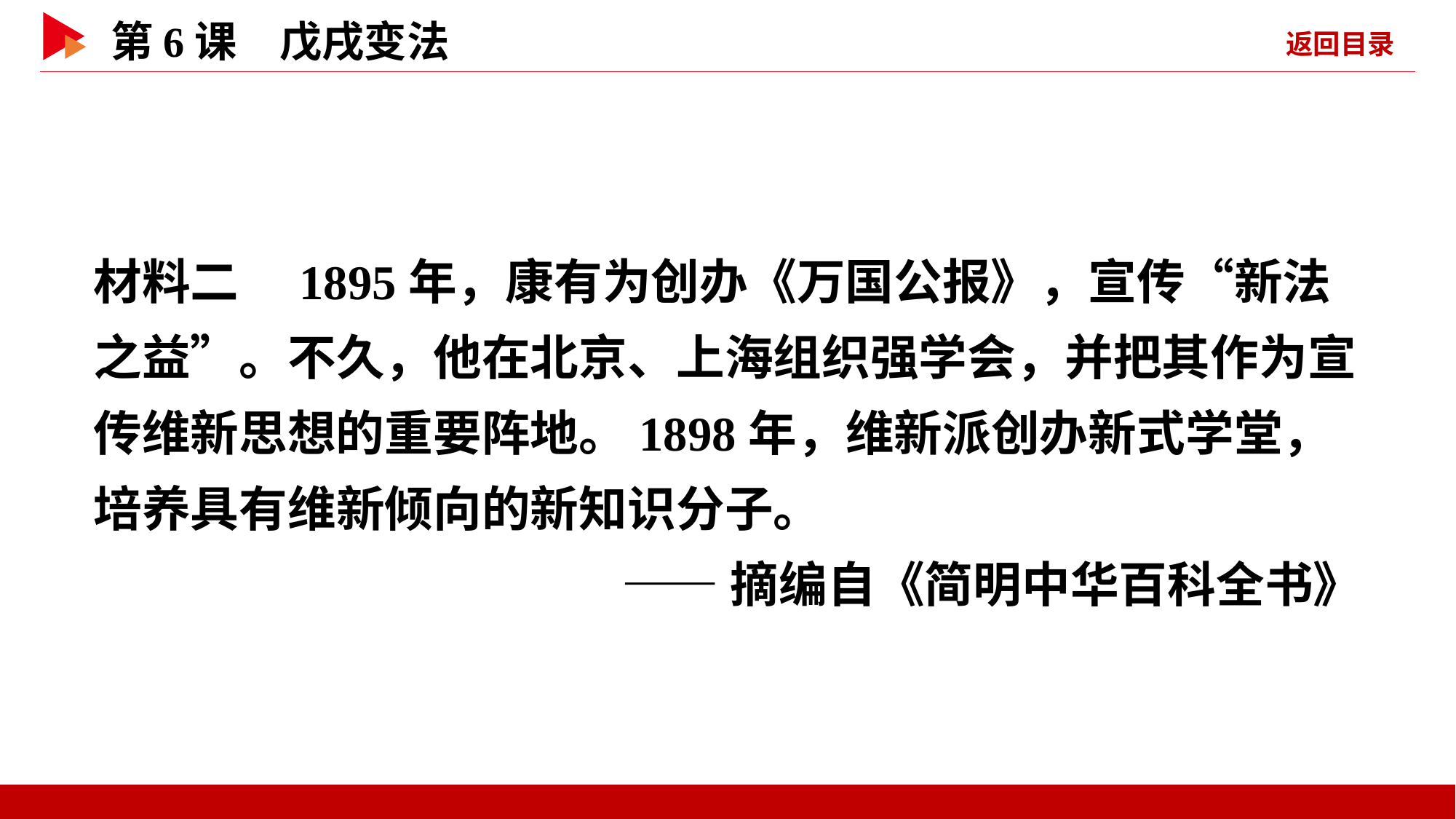

材料二　1895年，康有为创办《万国公报》，宣传“新法之益”。不久，他在北京、上海组织强学会，并把其作为宣传维新思想的重要阵地。1898年，维新派创办新式学堂，培养具有维新倾向的新知识分子。
——摘编自《简明中华百科全书》